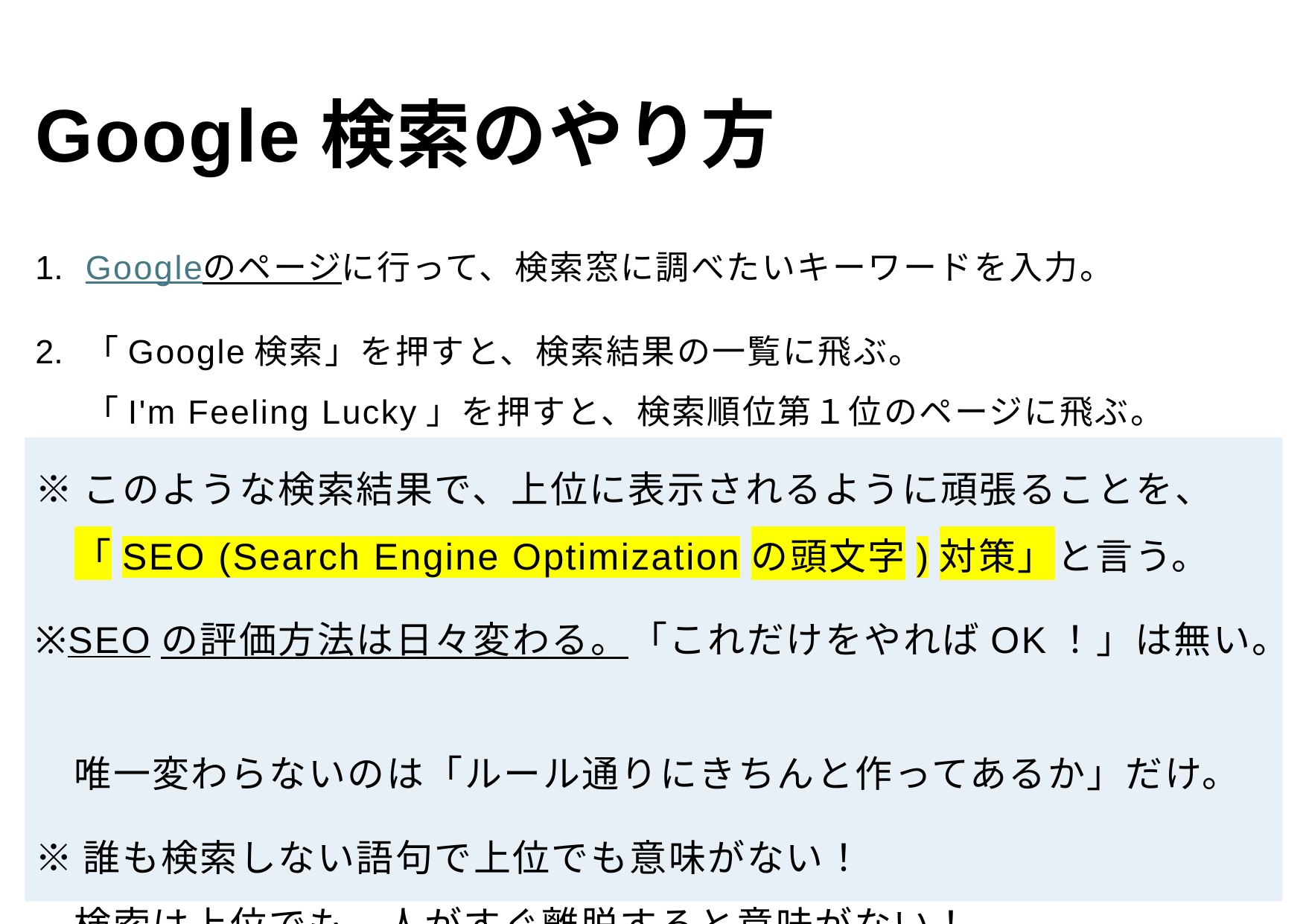

# Google検索のやり方
Googleのページに行って、検索窓に調べたいキーワードを入力。
「Google検索」を押すと、検索結果の一覧に飛ぶ。
「I'm Feeling Lucky」を押すと、検索順位第１位のページに飛ぶ。
※このような検索結果で、上位に表示されるように頑張ることを、　
　「SEO (Search Engine Optimizationの頭文字)対策」と言う。
※SEOの評価方法は日々変わる。「これだけをやればOK！」は無い。
　唯一変わらないのは「ルール通りにきちんと作ってあるか」だけ。
※誰も検索しない語句で上位でも意味がない！
　検索は上位でも、人がすぐ離脱すると意味がない！